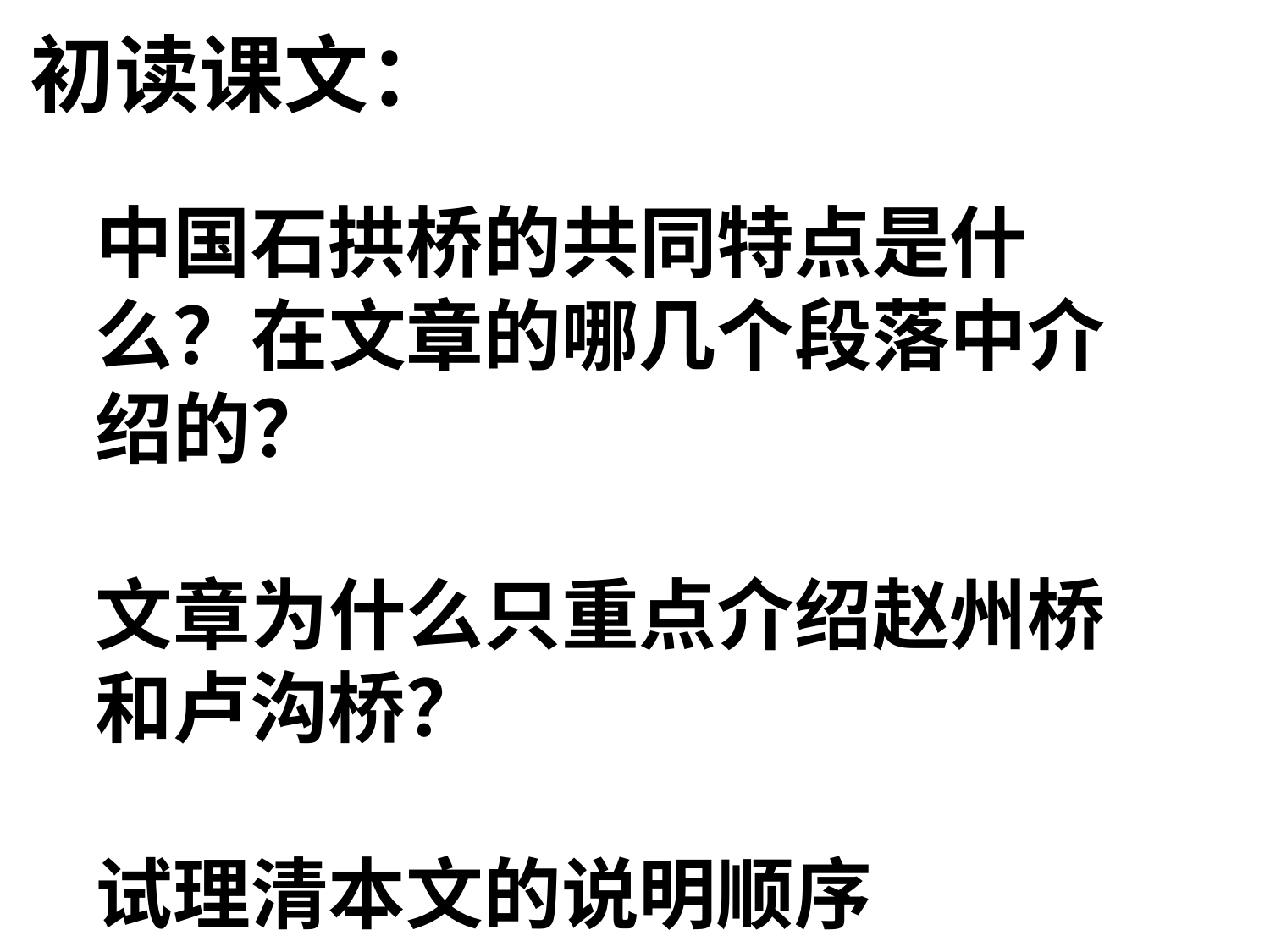

初读课文：

中国石拱桥的共同特点是什么？在文章的哪几个段落中介绍的？

文章为什么只重点介绍赵州桥和卢沟桥？

试理清本文的说明顺序